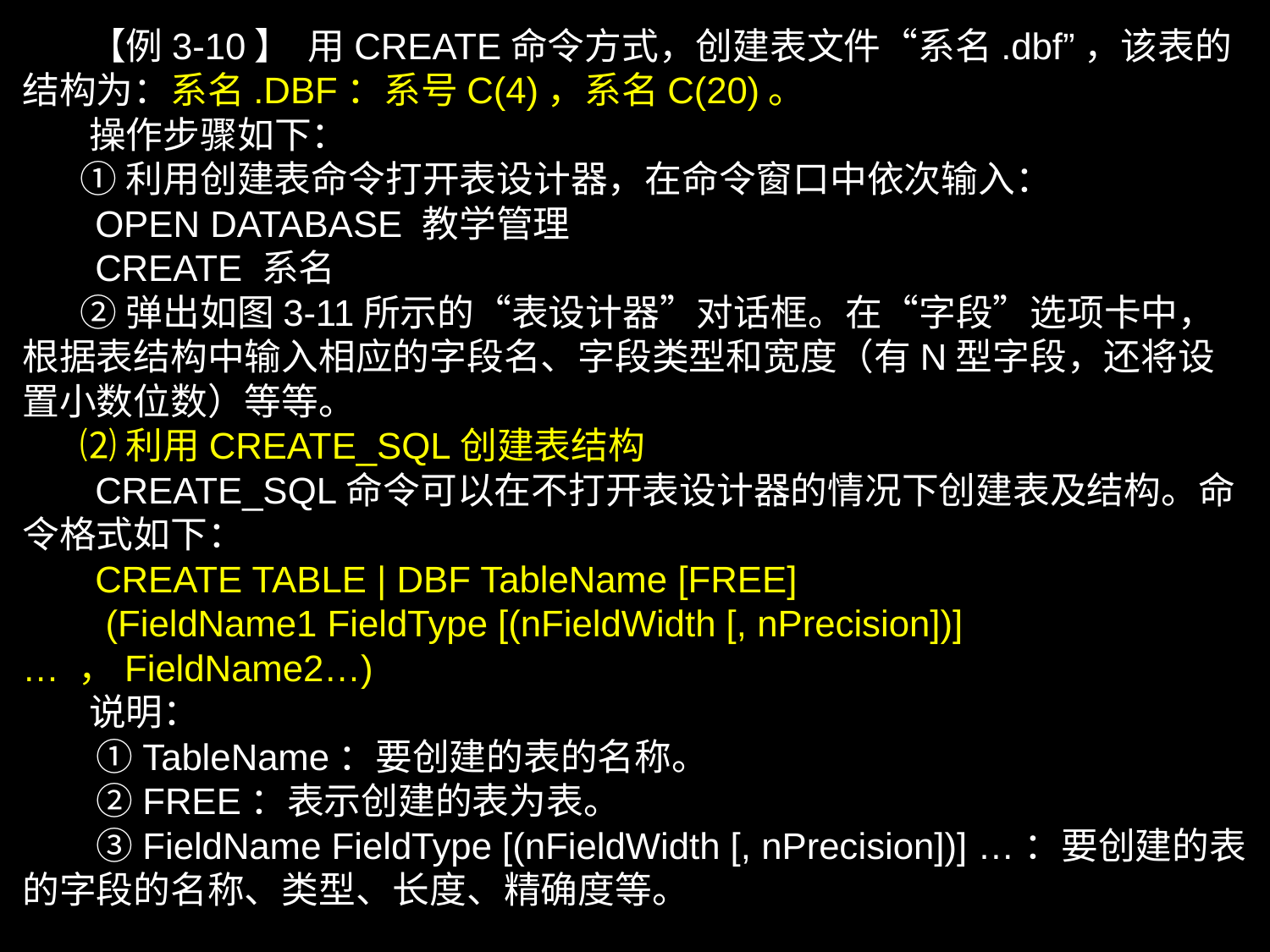

【例3-10】  用CREATE命令方式，创建表文件“系名.dbf”，该表的结构为：系名.DBF：系号C(4)，系名C(20)。
       操作步骤如下：
       ①利用创建表命令打开表设计器，在命令窗口中依次输入：
       OPEN DATABASE 教学管理
       CREATE 系名
       ②弹出如图3-11所示的“表设计器”对话框。在“字段”选项卡中，根据表结构中输入相应的字段名、字段类型和宽度（有N型字段，还将设置小数位数）等等。
       ⑵利用CREATE_SQL创建表结构
       CREATE_SQL命令可以在不打开表设计器的情况下创建表及结构。命令格式如下：
       CREATE TABLE | DBF TableName [FREE]
        (FieldName1 FieldType [(nFieldWidth [, nPrecision])] … ，FieldName2…)
       说明：
　　①TableName：要创建的表的名称。
　　②FREE：表示创建的表为表。
　　③FieldName FieldType [(nFieldWidth [, nPrecision])] …：要创建的表的字段的名称、类型、长度、精确度等。